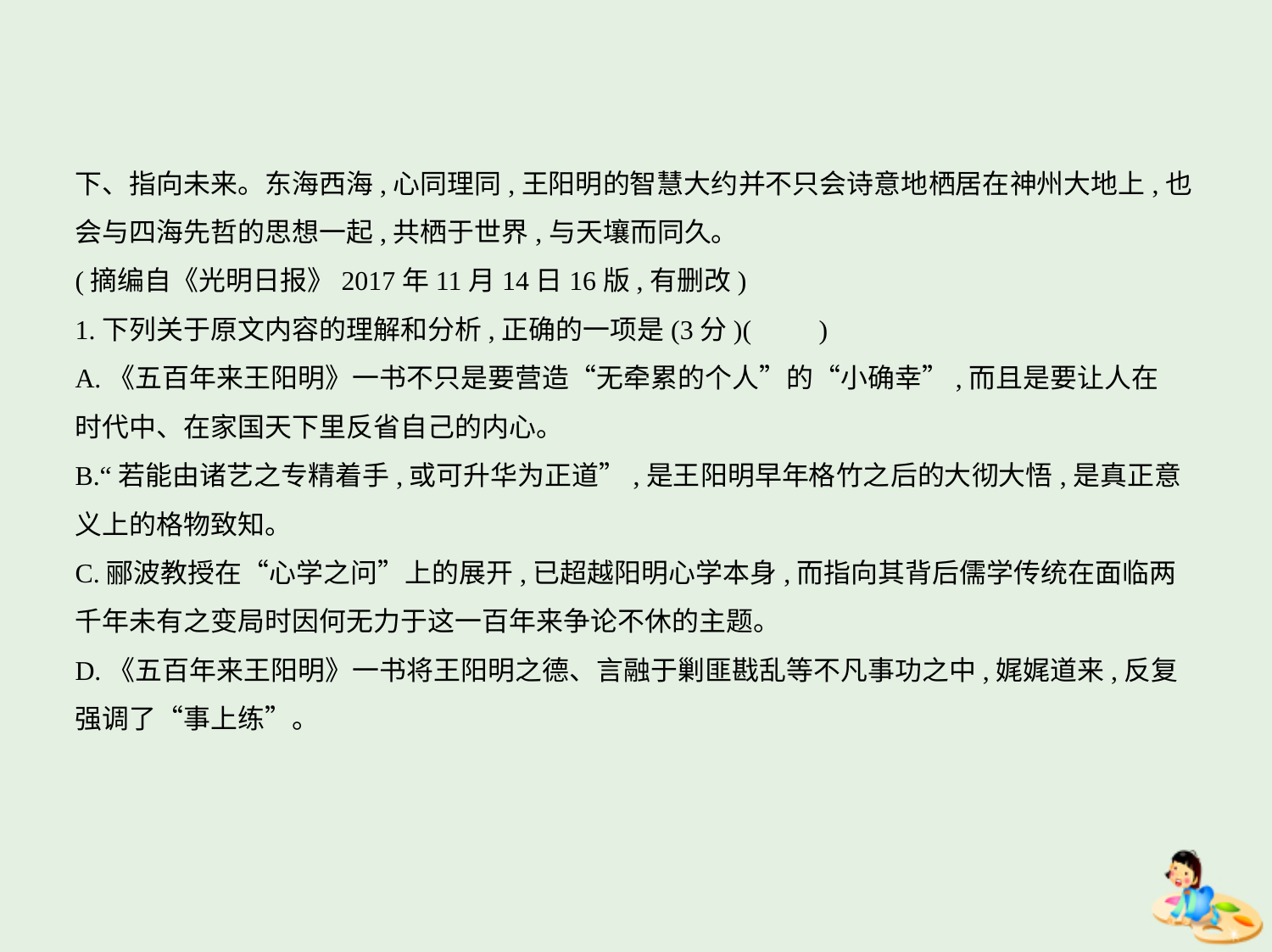

下、指向未来。东海西海,心同理同,王阳明的智慧大约并不只会诗意地栖居在神州大地上,也
会与四海先哲的思想一起,共栖于世界,与天壤而同久。
(摘编自《光明日报》2017年11月14日16版,有删改)
1.下列关于原文内容的理解和分析,正确的一项是(3分)(　　)
A.《五百年来王阳明》一书不只是要营造“无牵累的个人”的“小确幸”,而且是要让人在
时代中、在家国天下里反省自己的内心。
B.“若能由诸艺之专精着手,或可升华为正道”,是王阳明早年格竹之后的大彻大悟,是真正意
义上的格物致知。
C.郦波教授在“心学之问”上的展开,已超越阳明心学本身,而指向其背后儒学传统在面临两
千年未有之变局时因何无力于这一百年来争论不休的主题。
D.《五百年来王阳明》一书将王阳明之德、言融于剿匪戡乱等不凡事功之中,娓娓道来,反复
强调了“事上练”。